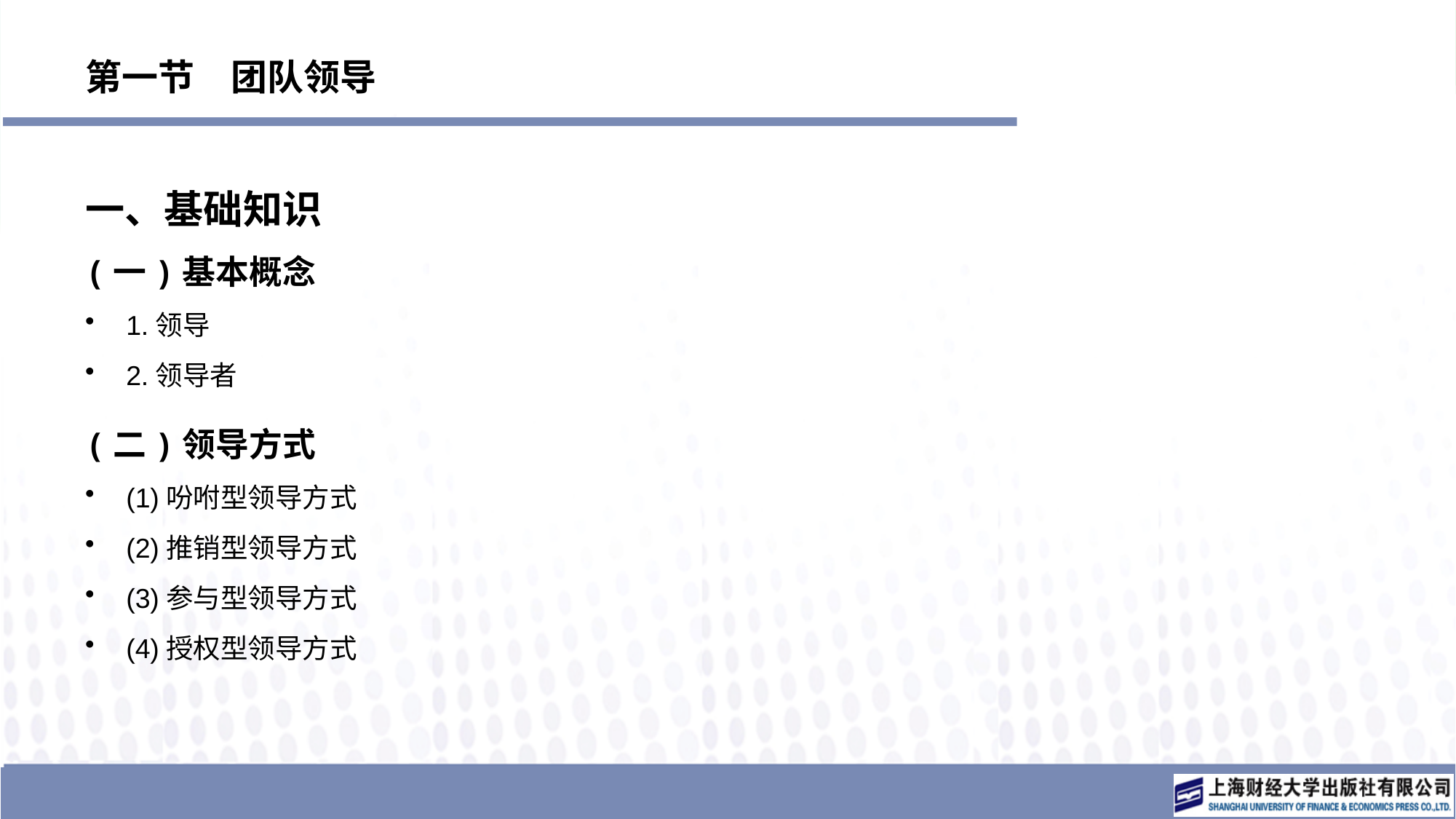

# 第一节　团队领导
一、基础知识
(一)基本概念
1.领导
2.领导者
(二)领导方式
(1)吩咐型领导方式
(2)推销型领导方式
(3)参与型领导方式
(4)授权型领导方式